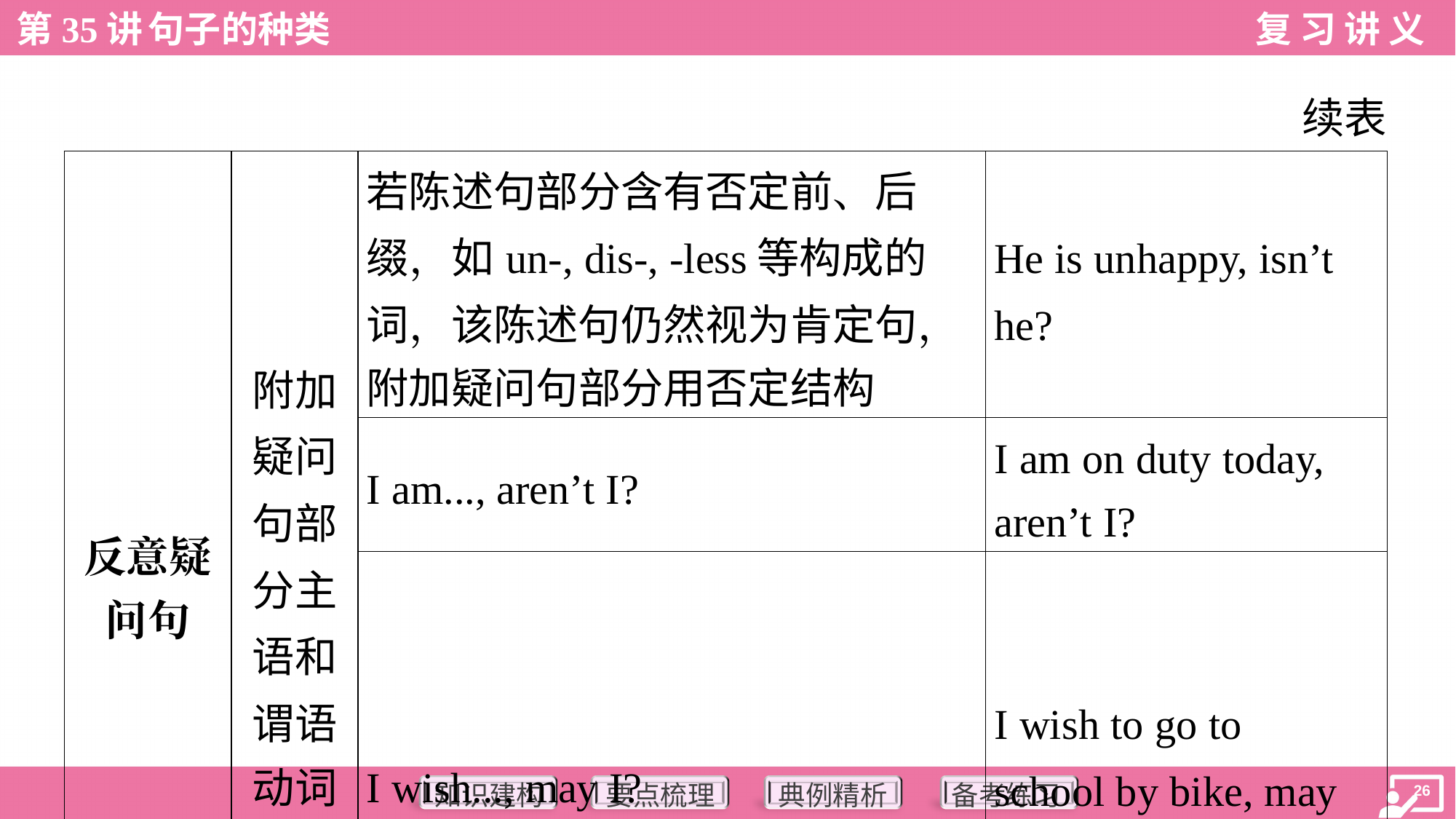

续表
| 反意疑 问句 | 附加 疑问 句部 分主 语和 谓语 动词 | 若陈述句部分含有否定前、后 缀，如un-, dis-, -less等构成的 词，该陈述句仍然视为肯定句， 附加疑问句部分用否定结构 | He is unhappy, isn’t he? |
| --- | --- | --- | --- |
|  |  | I am..., aren’t I? | I am on duty today, aren’t I? |
|  |  | I wish..., may I? | I wish to go to school by bike, may I? |